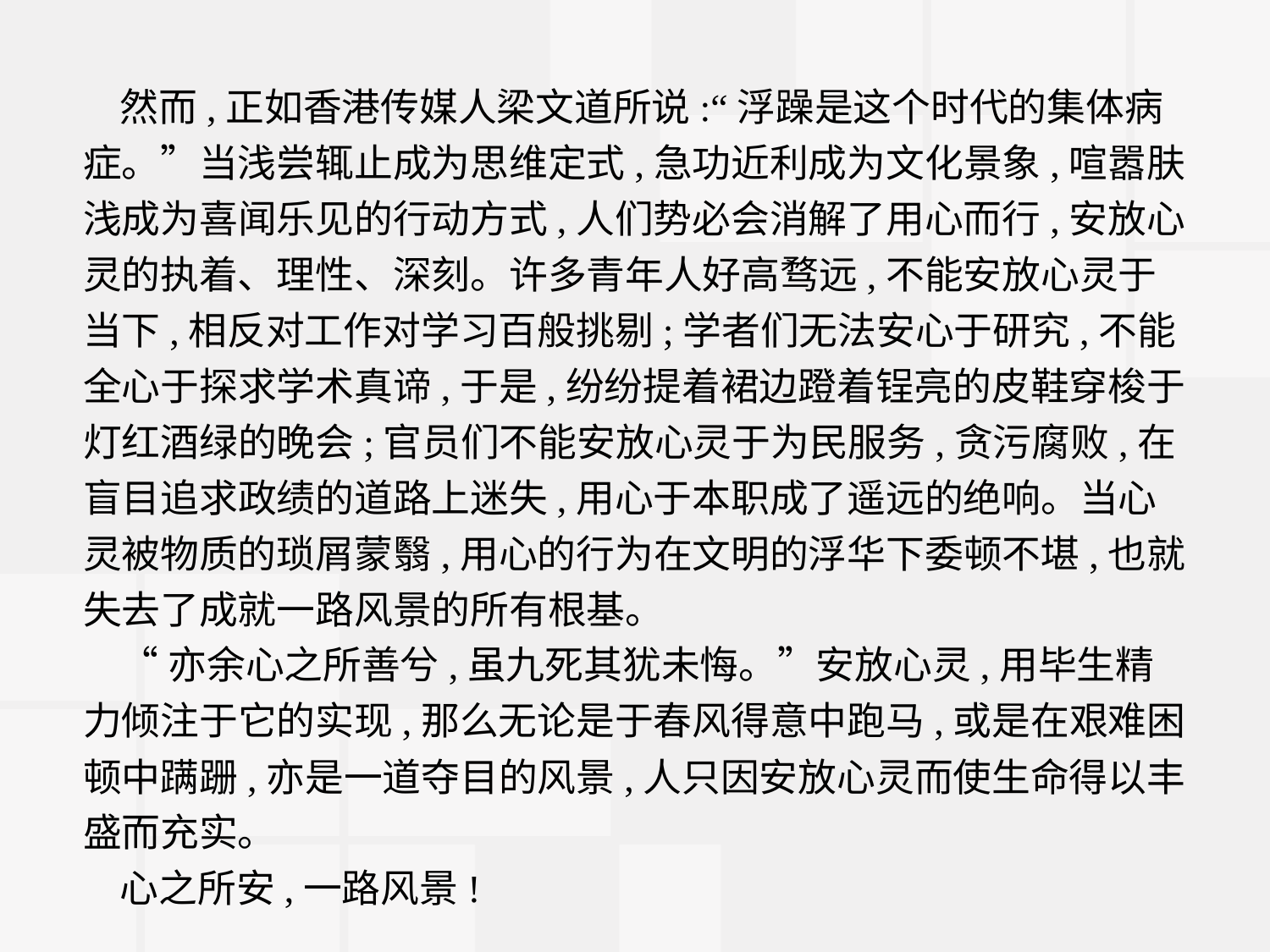

然而,正如香港传媒人梁文道所说:“浮躁是这个时代的集体病症。”当浅尝辄止成为思维定式,急功近利成为文化景象,喧嚣肤浅成为喜闻乐见的行动方式,人们势必会消解了用心而行,安放心灵的执着、理性、深刻。许多青年人好高骛远,不能安放心灵于当下,相反对工作对学习百般挑剔;学者们无法安心于研究,不能全心于探求学术真谛,于是,纷纷提着裙边蹬着锃亮的皮鞋穿梭于灯红酒绿的晚会;官员们不能安放心灵于为民服务,贪污腐败,在盲目追求政绩的道路上迷失,用心于本职成了遥远的绝响。当心灵被物质的琐屑蒙翳,用心的行为在文明的浮华下委顿不堪,也就失去了成就一路风景的所有根基。
“亦余心之所善兮,虽九死其犹未悔。”安放心灵,用毕生精力倾注于它的实现,那么无论是于春风得意中跑马,或是在艰难困顿中蹒跚,亦是一道夺目的风景,人只因安放心灵而使生命得以丰盛而充实。
心之所安,一路风景!